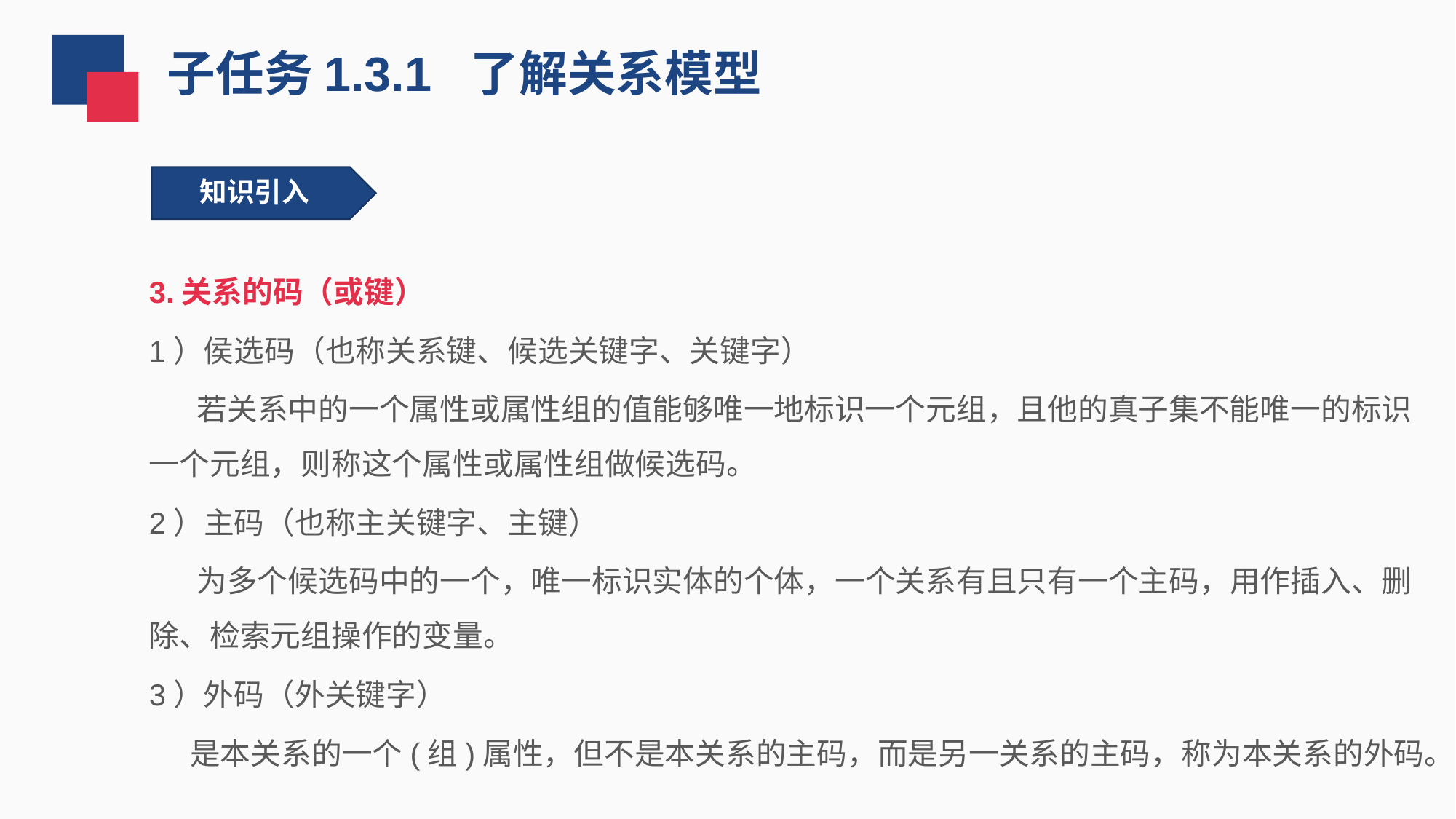

子任务1.3.1  了解关系模型

     知识引入
3.关系的码（或键）
1）侯选码（也称关系键、候选关键字、关键字）
      若关系中的一个属性或属性组的值能够唯一地标识一个元组，且他的真子集不能唯一的标识一个元组，则称这个属性或属性组做候选码。
2）主码（也称主关键字、主键）
      为多个候选码中的一个，唯一标识实体的个体，一个关系有且只有一个主码，用作插入、删除、检索元组操作的变量。
3）外码（外关键字）
     是本关系的一个(组)属性，但不是本关系的主码，而是另一关系的主码，称为本关系的外码。